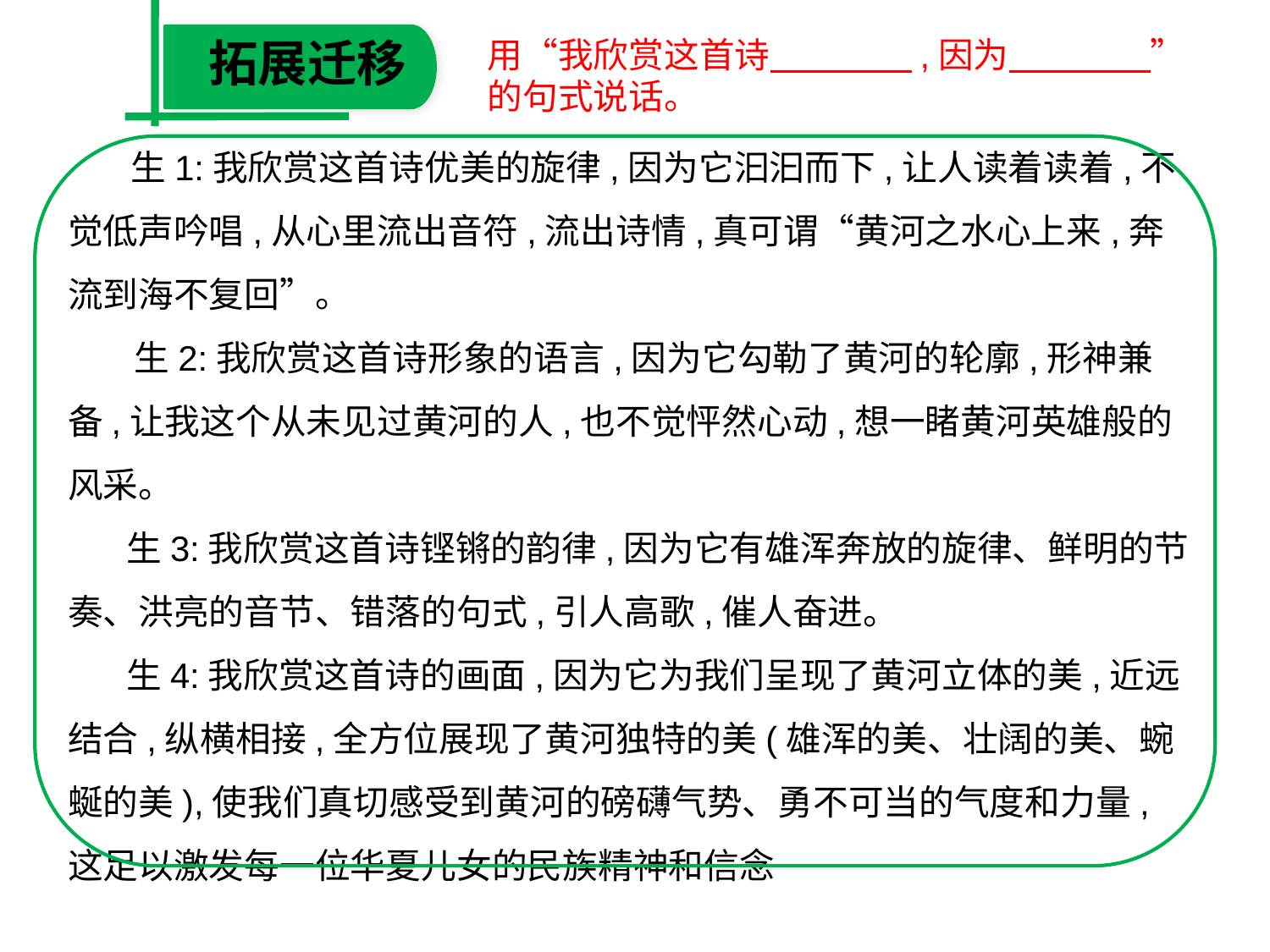

拓展迁移
用“我欣赏这首诗　　　　,因为　　　　”
的句式说话。

       生1:我欣赏这首诗优美的旋律,因为它汩汩而下,让人读着读着,不觉低声吟唱,从心里流出音符,流出诗情,真可谓“黄河之水心上来,奔流到海不复回”。
　    生2:我欣赏这首诗形象的语言,因为它勾勒了黄河的轮廓,形神兼备,让我这个从未见过黄河的人,也不觉怦然心动,想一睹黄河英雄般的风采。
　   生3:我欣赏这首诗铿锵的韵律,因为它有雄浑奔放的旋律、鲜明的节奏、洪亮的音节、错落的句式,引人高歌,催人奋进。
　   生4:我欣赏这首诗的画面,因为它为我们呈现了黄河立体的美,近远结合,纵横相接,全方位展现了黄河独特的美(雄浑的美、壮阔的美、蜿蜒的美),使我们真切感受到黄河的磅礴气势、勇不可当的气度和力量,这足以激发每一位华夏儿女的民族精神和信念